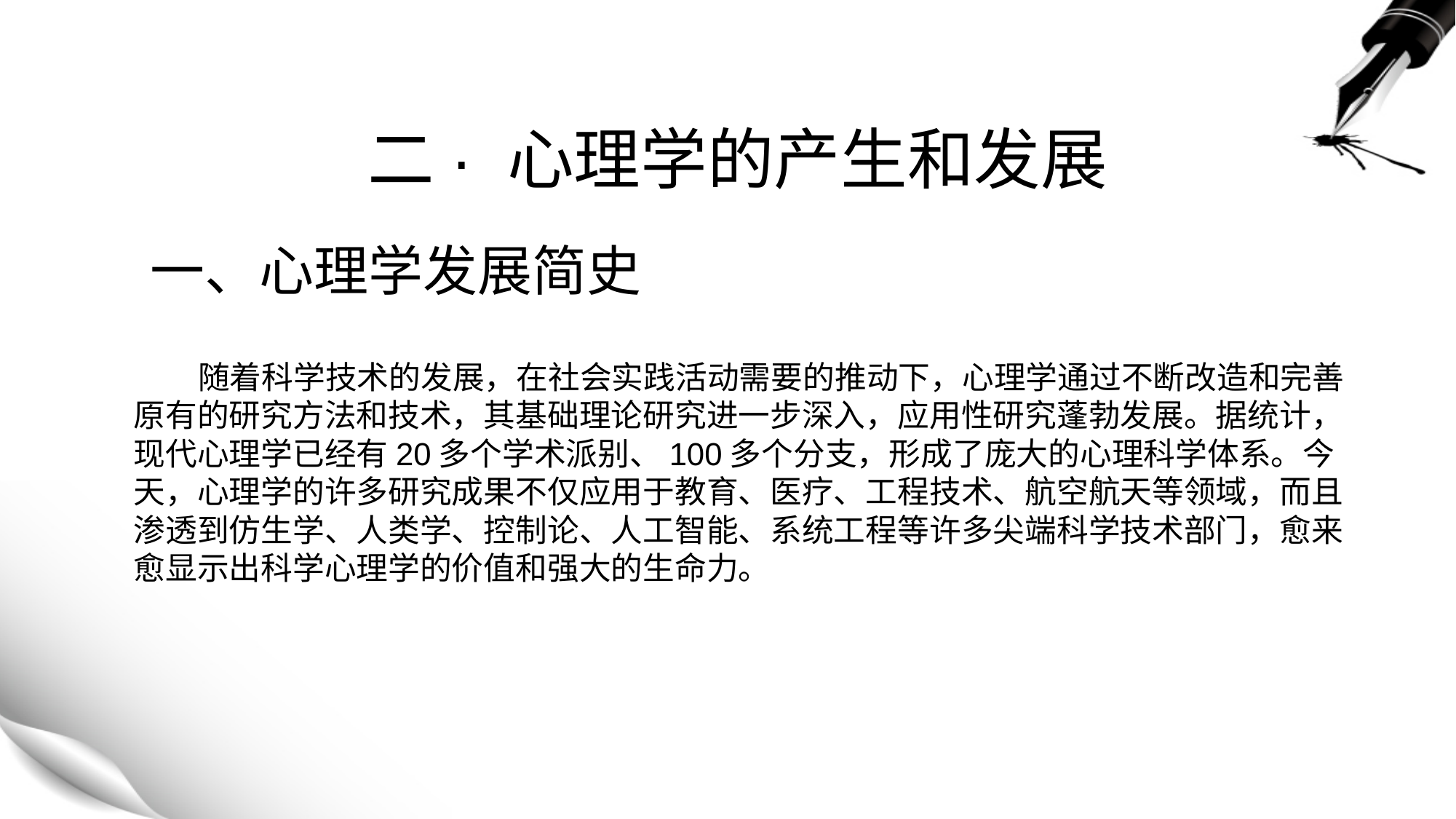

二· 心理学的产生和发展

一、心理学发展简史

        随着科学技术的发展，在社会实践活动需要的推动下，心理学通过不断改造和完善原有的研究方法和技术，其基础理论研究进一步深入，应用性研究蓬勃发展。据统计，现代心理学已经有20多个学术派别、100多个分支，形成了庞大的心理科学体系。今天，心理学的许多研究成果不仅应用于教育、医疗、工程技术、航空航天等领域，而且渗透到仿生学、人类学、控制论、人工智能、系统工程等许多尖端科学技术部门，愈来愈显示出科学心理学的价值和强大的生命力。